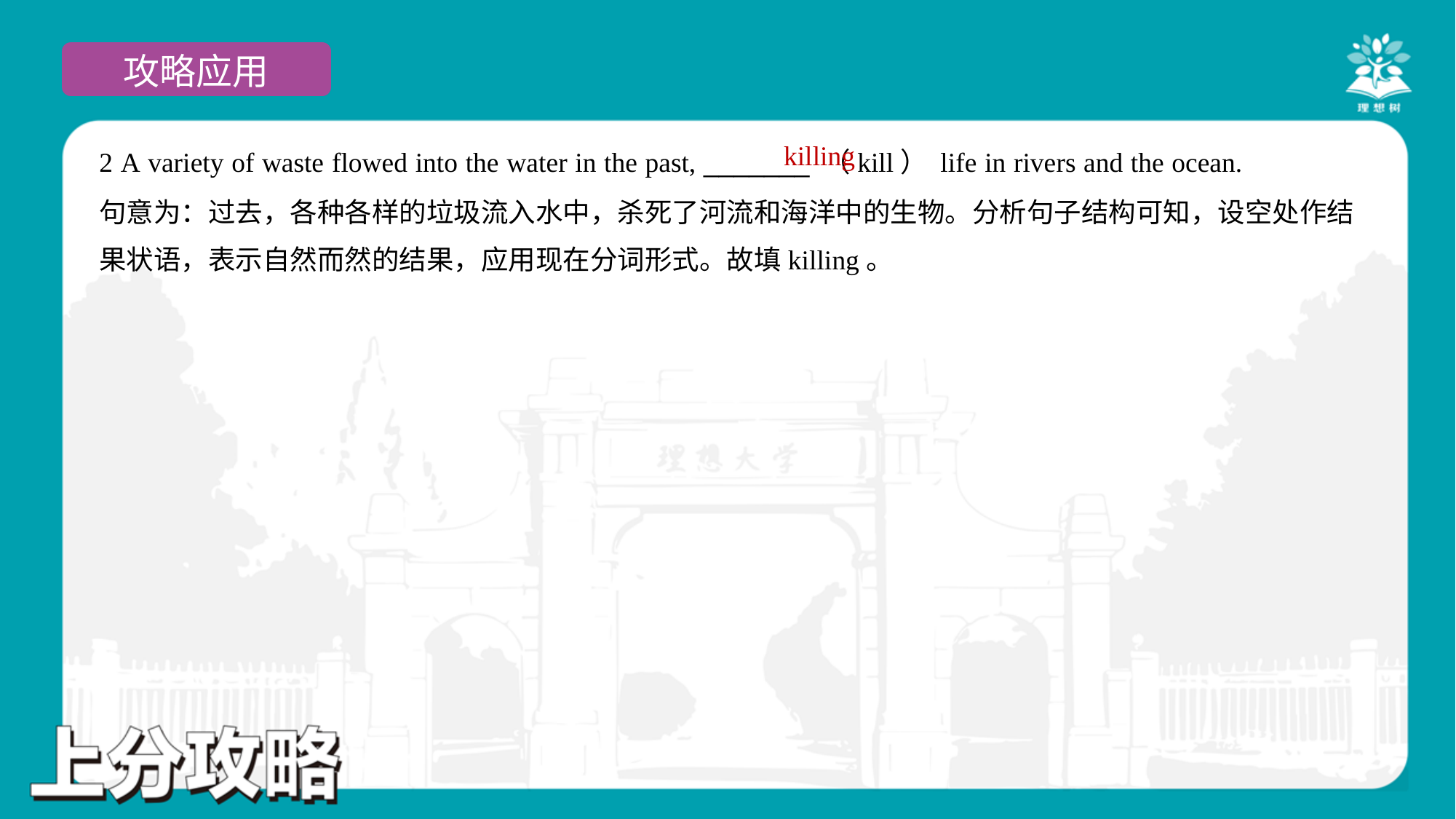

killing
2 A variety of waste flowed into the water in the past, _______ （kill） life in rivers and the ocean.
句意为：过去，各种各样的垃圾流入水中，杀死了河流和海洋中的生物。分析句子结构可知，设空处作结
果状语，表示自然而然的结果，应用现在分词形式。故填killing。